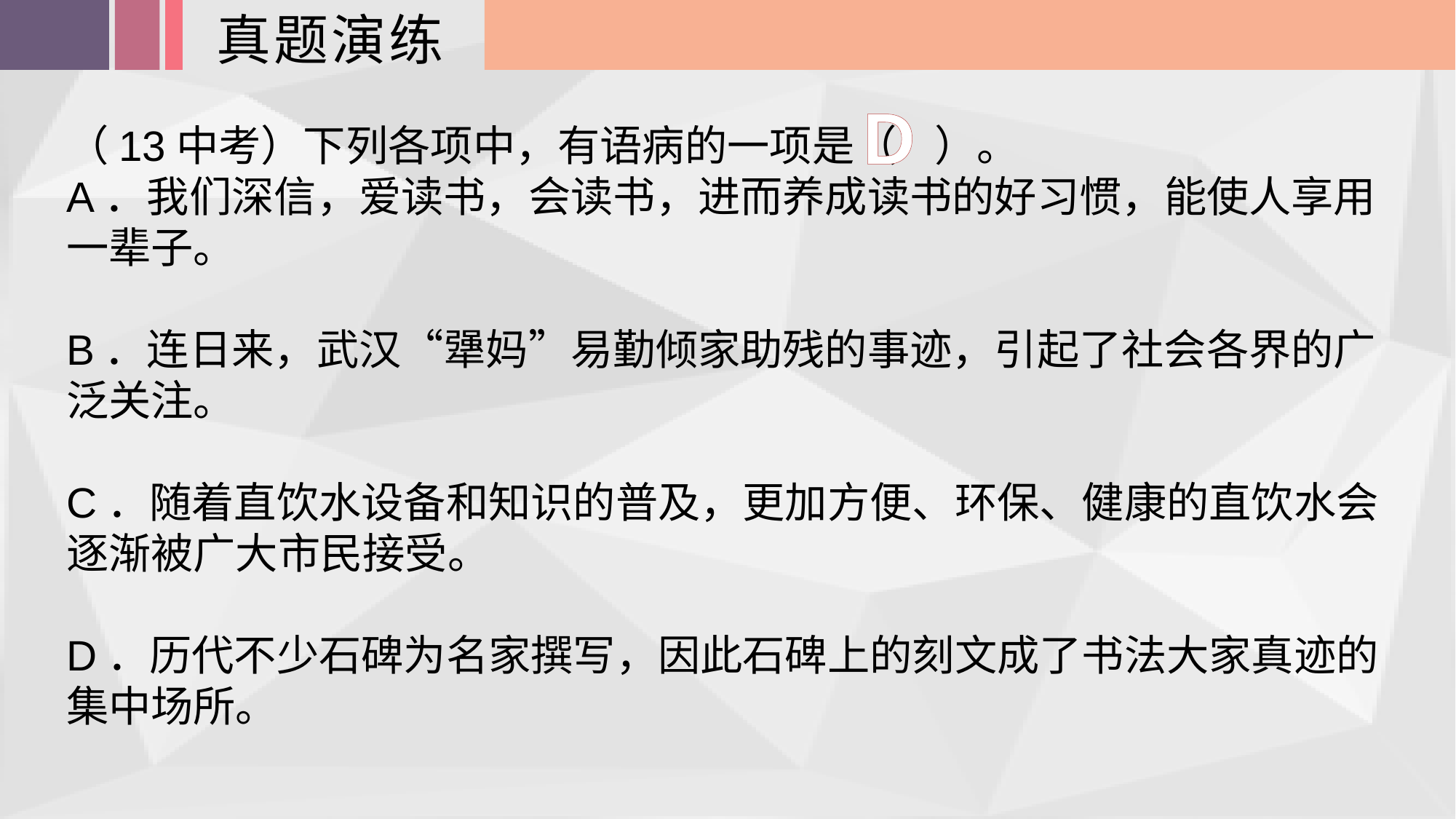

真题演练

D
（13中考）下列各项中，有语病的一项是（    ）。
A．我们深信，爱读书，会读书，进而养成读书的好习惯，能使人享用一辈子。

B．连日来，武汉“犟妈”易勤倾家助残的事迹，引起了社会各界的广泛关注。

C．随着直饮水设备和知识的普及，更加方便、环保、健康的直饮水会逐渐被广大市民接受。

D．历代不少石碑为名家撰写，因此石碑上的刻文成了书法大家真迹的集中场所。